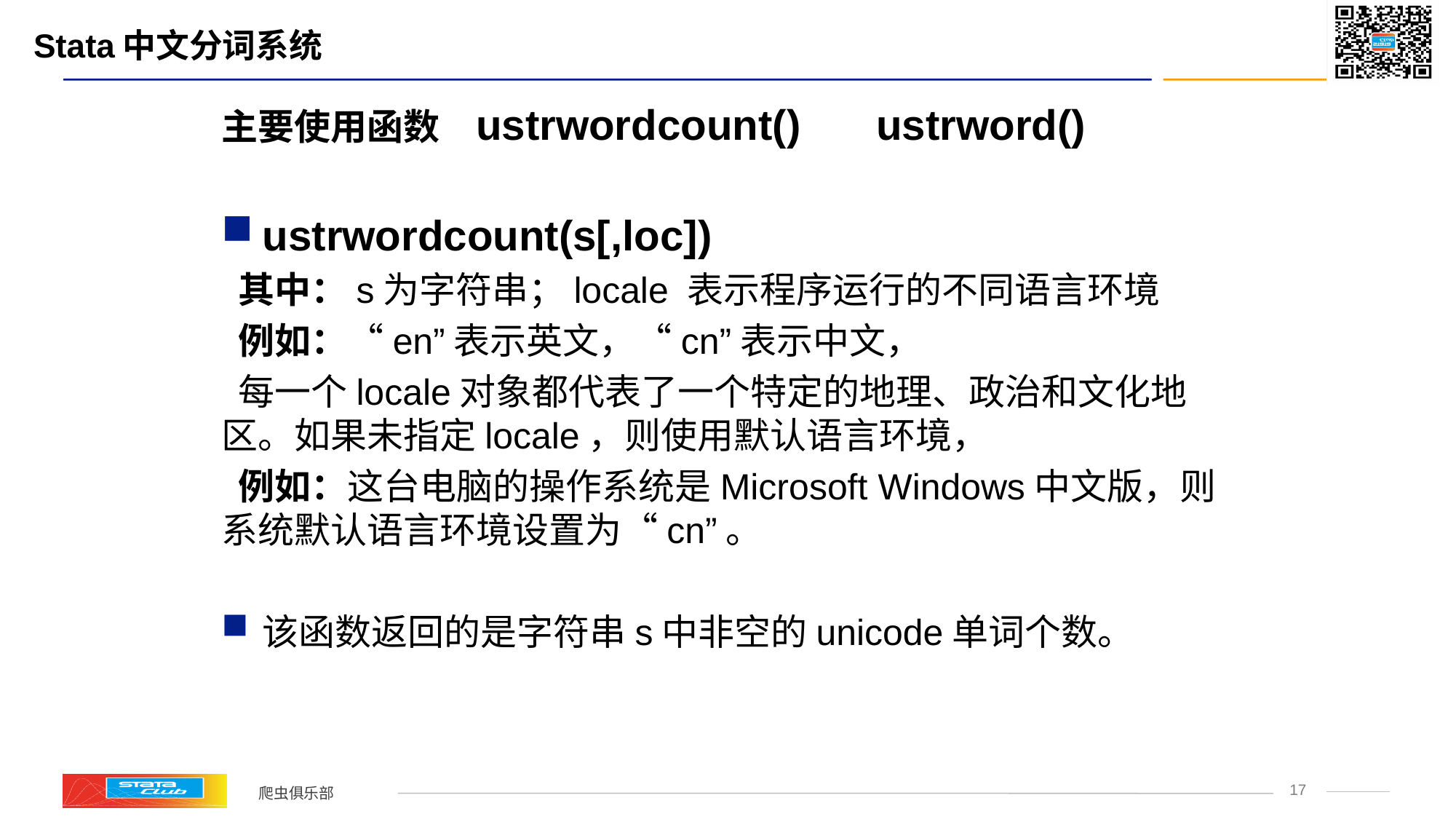

# Stata中文分词系统
主要使用函数   ustrwordcount() 	ustrword()

ustrwordcount(s[,loc])
 其中：s为字符串；locale 表示程序运行的不同语言环境
 例如：“en”表示英文，“cn”表示中文，
 每一个locale对象都代表了一个特定的地理、政治和文化地区。如果未指定locale，则使用默认语言环境，
 例如：这台电脑的操作系统是Microsoft Windows中文版，则系统默认语言环境设置为“cn”。

该函数返回的是字符串s中非空的unicode单词个数。